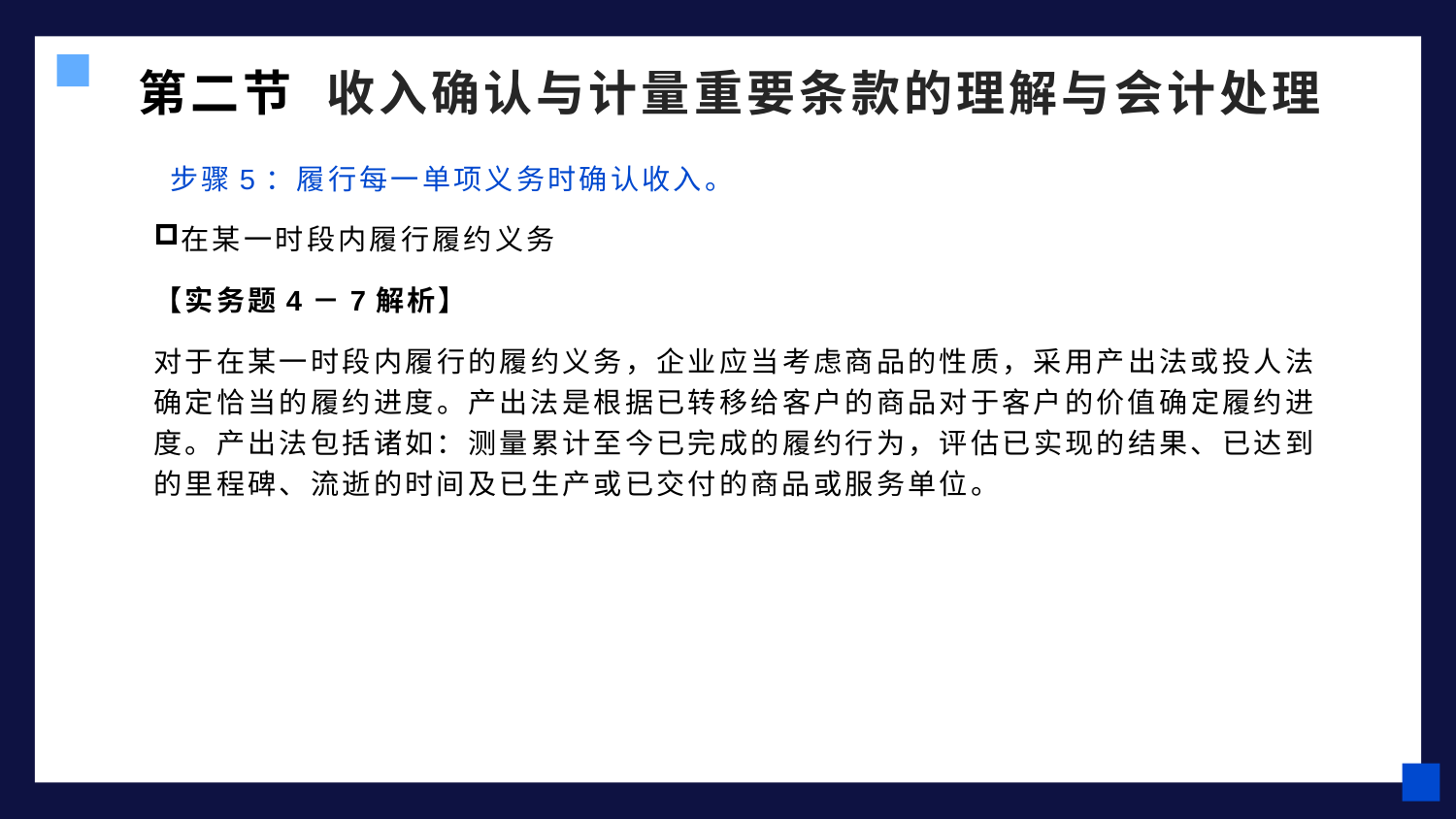

第二节  收入确认与计量重要条款的理解与会计处理
 步骤5：履行每一单项义务时确认收入。
在某一时段内履行履约义务
【实务题4－7解析】
对于在某一时段内履行的履约义务，企业应当考虑商品的性质，采用产出法或投人法确定恰当的履约进度。产出法是根据已转移给客户的商品对于客户的价值确定履约进度。产出法包括诸如：测量累计至今已完成的履约行为，评估已实现的结果、已达到的里程碑、流逝的时间及已生产或已交付的商品或服务单位。